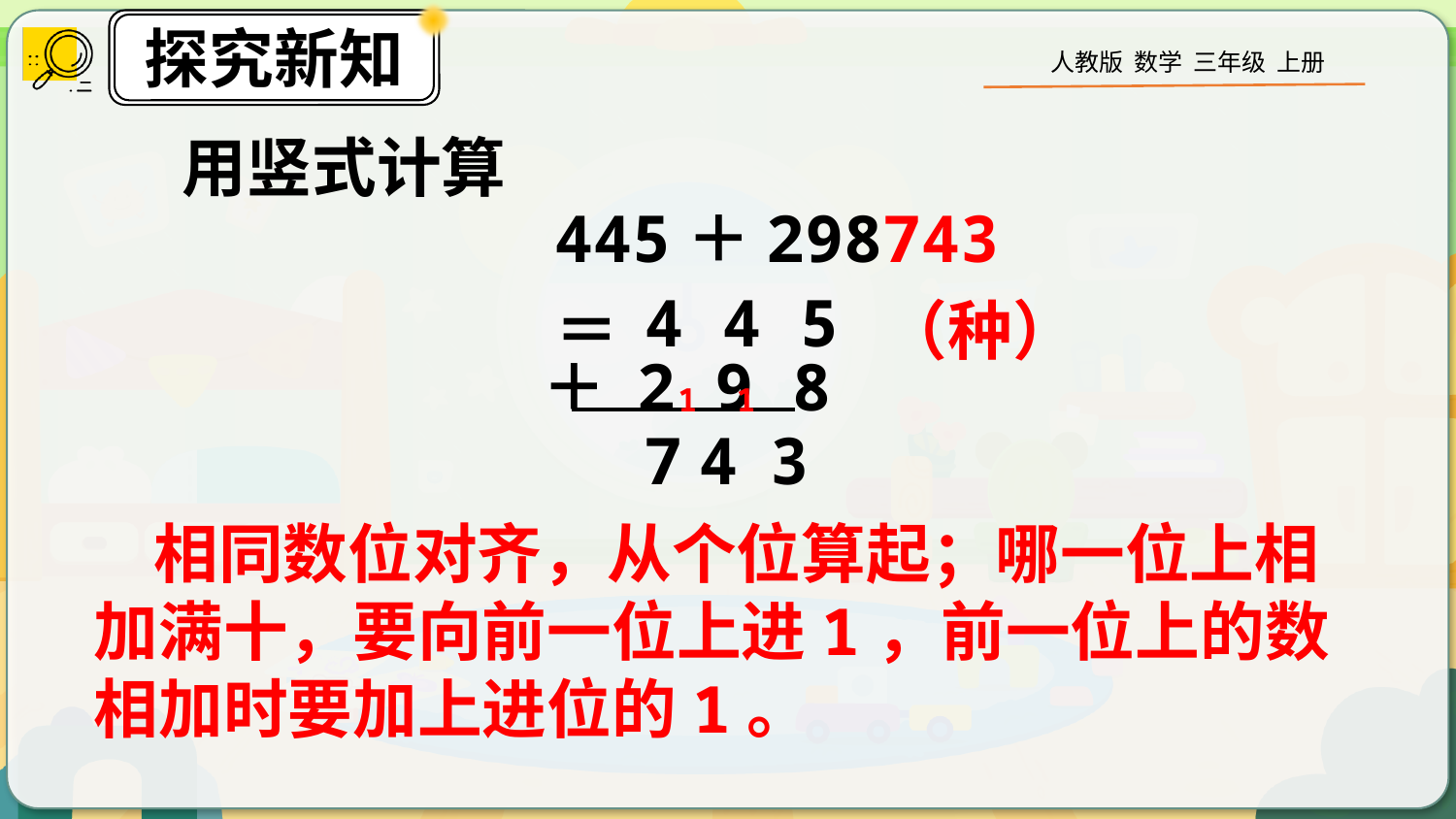

用竖式计算
445＋298＝
743（种）
  4 4 5

＋ 2 9 8
1
1
7
4
3
   相同数位对齐，从个位算起；哪一位上相加满十，要向前一位上进1，前一位上的数相加时要加上进位的1。